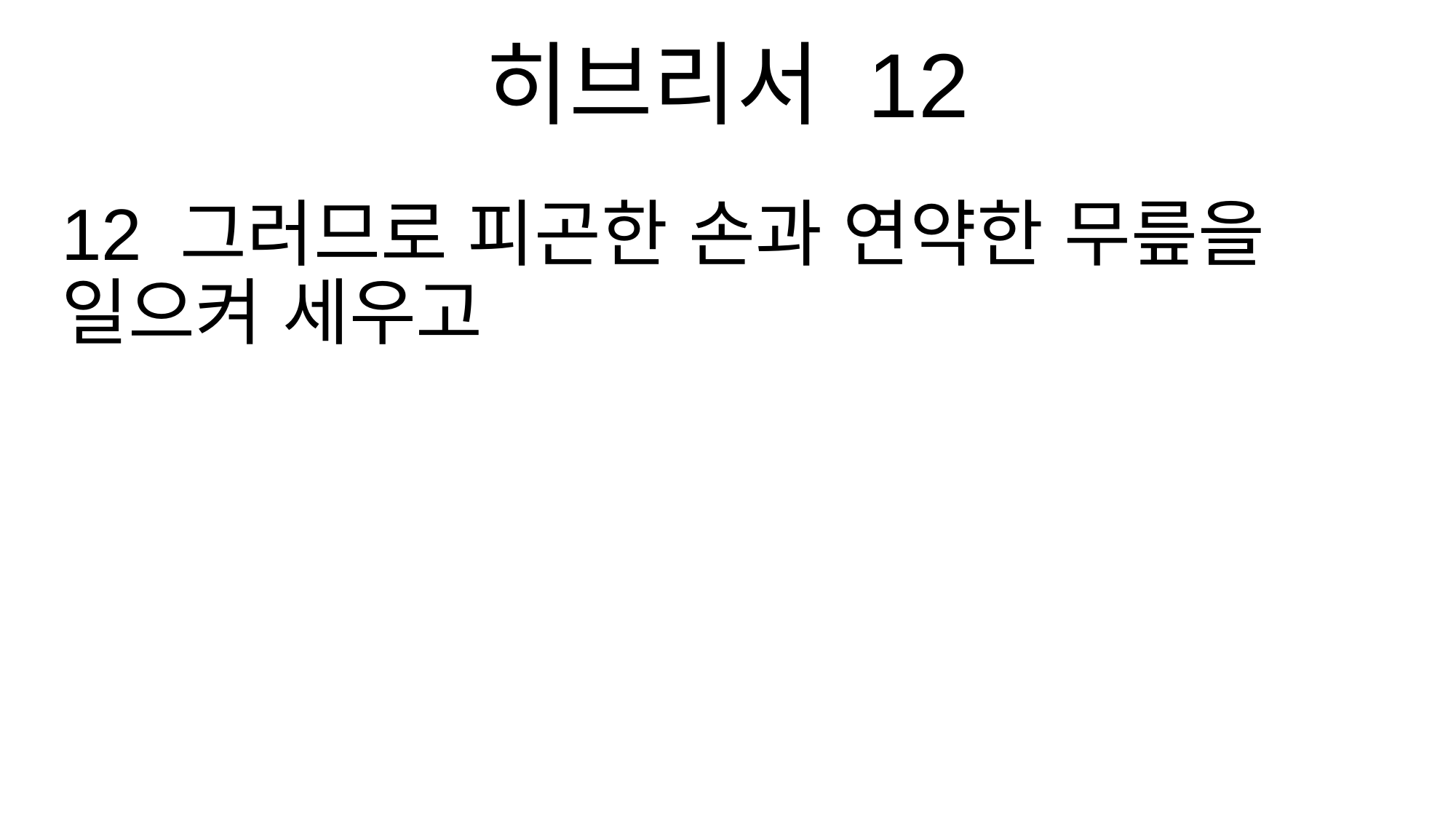

히브리서 12
12 그러므로 피곤한 손과 연약한 무릎을 일으켜 세우고